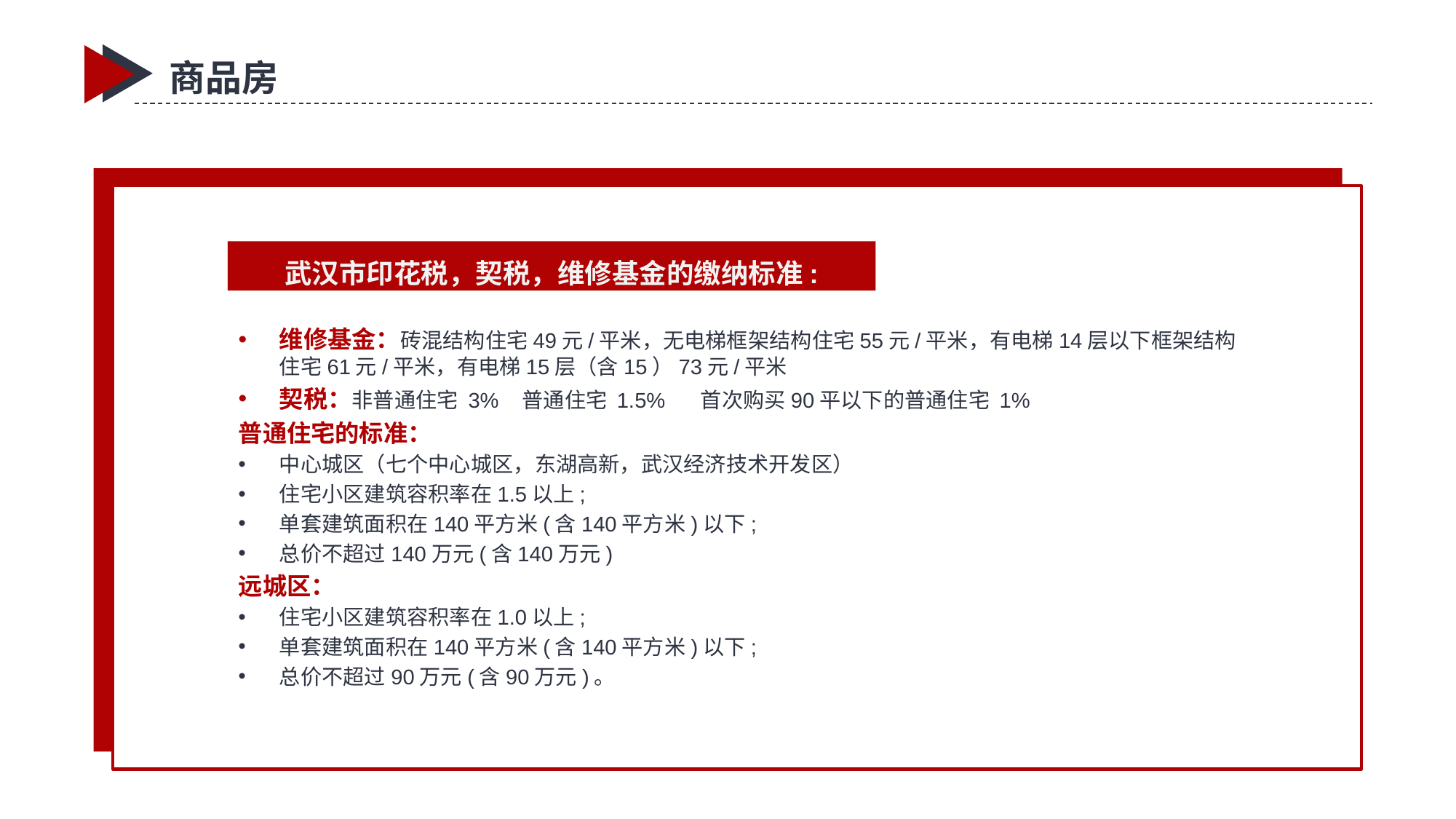

商品房

# 武汉市印花税，契税，维修基金的缴纳标准:
维修基金：砖混结构住宅49元/平米，无电梯框架结构住宅55元/平米，有电梯14层以下框架结构住宅61元/平米，有电梯15层（含15）73元/平米
契税：非普通住宅 3%   普通住宅 1.5%     首次购买90平以下的普通住宅 1%
普通住宅的标准：
中心城区（七个中心城区，东湖高新，武汉经济技术开发区）
住宅小区建筑容积率在1.5以上;
单套建筑面积在140平方米(含140平方米)以下;
总价不超过140万元(含140万元)
远城区：
住宅小区建筑容积率在1.0以上;
单套建筑面积在140平方米(含140平方米)以下;
总价不超过90万元(含90万元)。